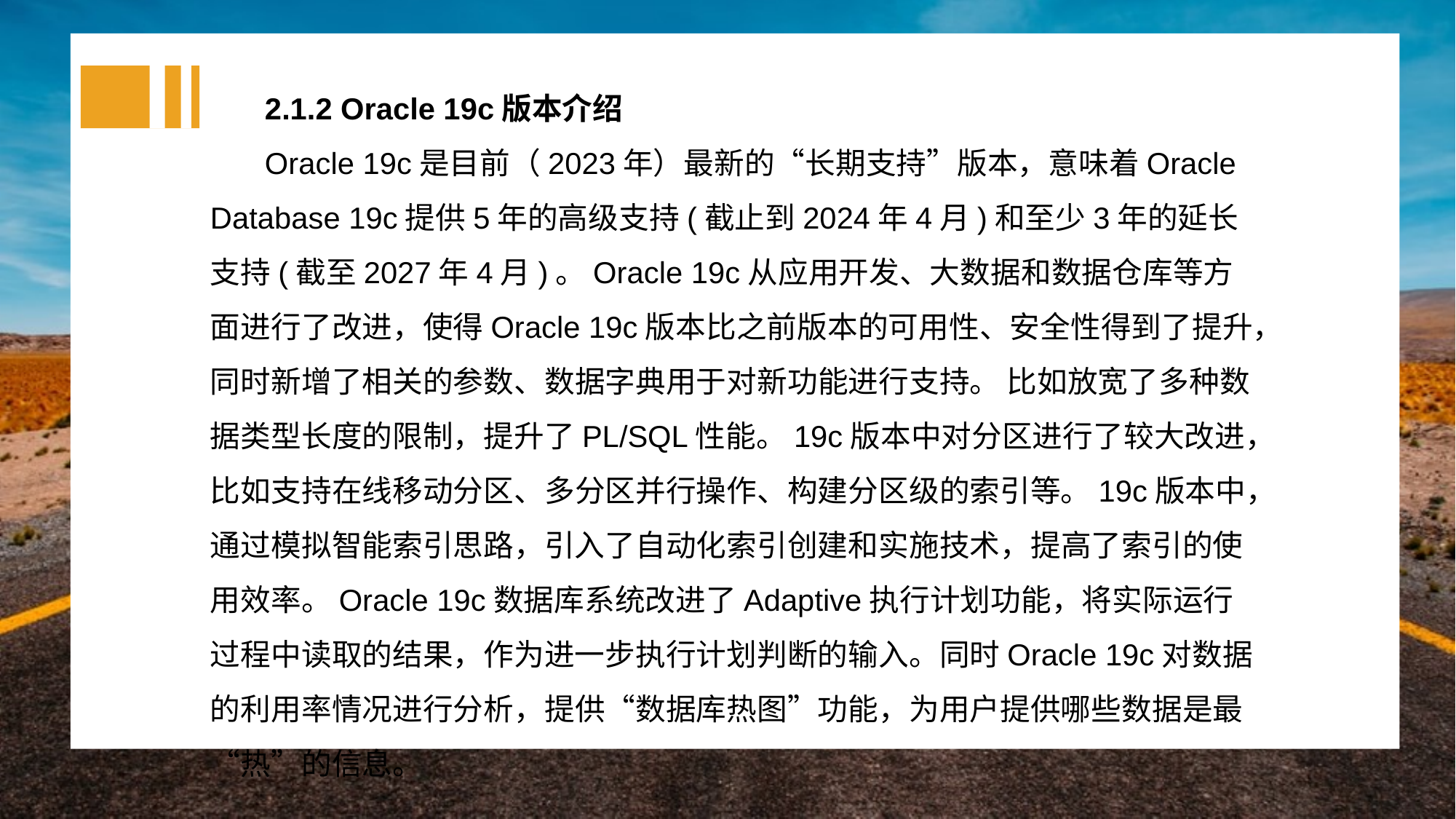

2.1.2 Oracle 19c版本介绍
Oracle 19c是目前（2023年）最新的“长期支持”版本，意味着Oracle Database 19c提供5年的高级支持(截止到2024年4月)和至少3年的延长支持(截至2027年4月)。Oracle 19c从应用开发、大数据和数据仓库等方面进行了改进，使得Oracle 19c版本比之前版本的可用性、安全性得到了提升，同时新增了相关的参数、数据字典用于对新功能进行支持。 比如放宽了多种数据类型长度的限制，提升了PL/SQL性能。19c版本中对分区进行了较大改进，比如支持在线移动分区、多分区并行操作、构建分区级的索引等。19c版本中，通过模拟智能索引思路，引入了自动化索引创建和实施技术，提高了索引的使用效率。Oracle 19c数据库系统改进了Adaptive执行计划功能，将实际运行过程中读取的结果，作为进一步执行计划判断的输入。同时Oracle 19c对数据的利用率情况进行分析，提供“数据库热图”功能，为用户提供哪些数据是最“热”的信息。